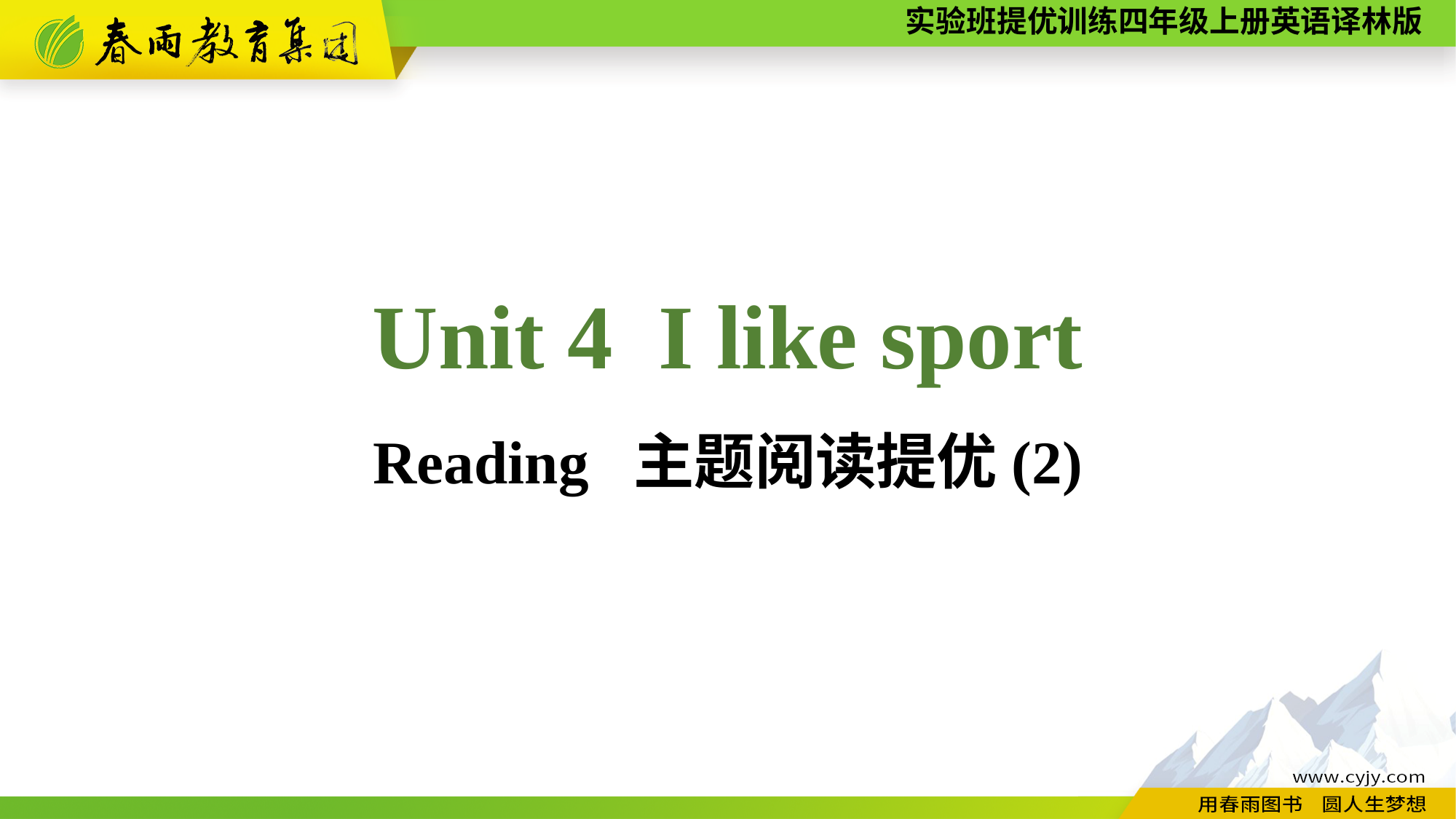

Unit 4  I like sport
Reading  主题阅读提优(2)